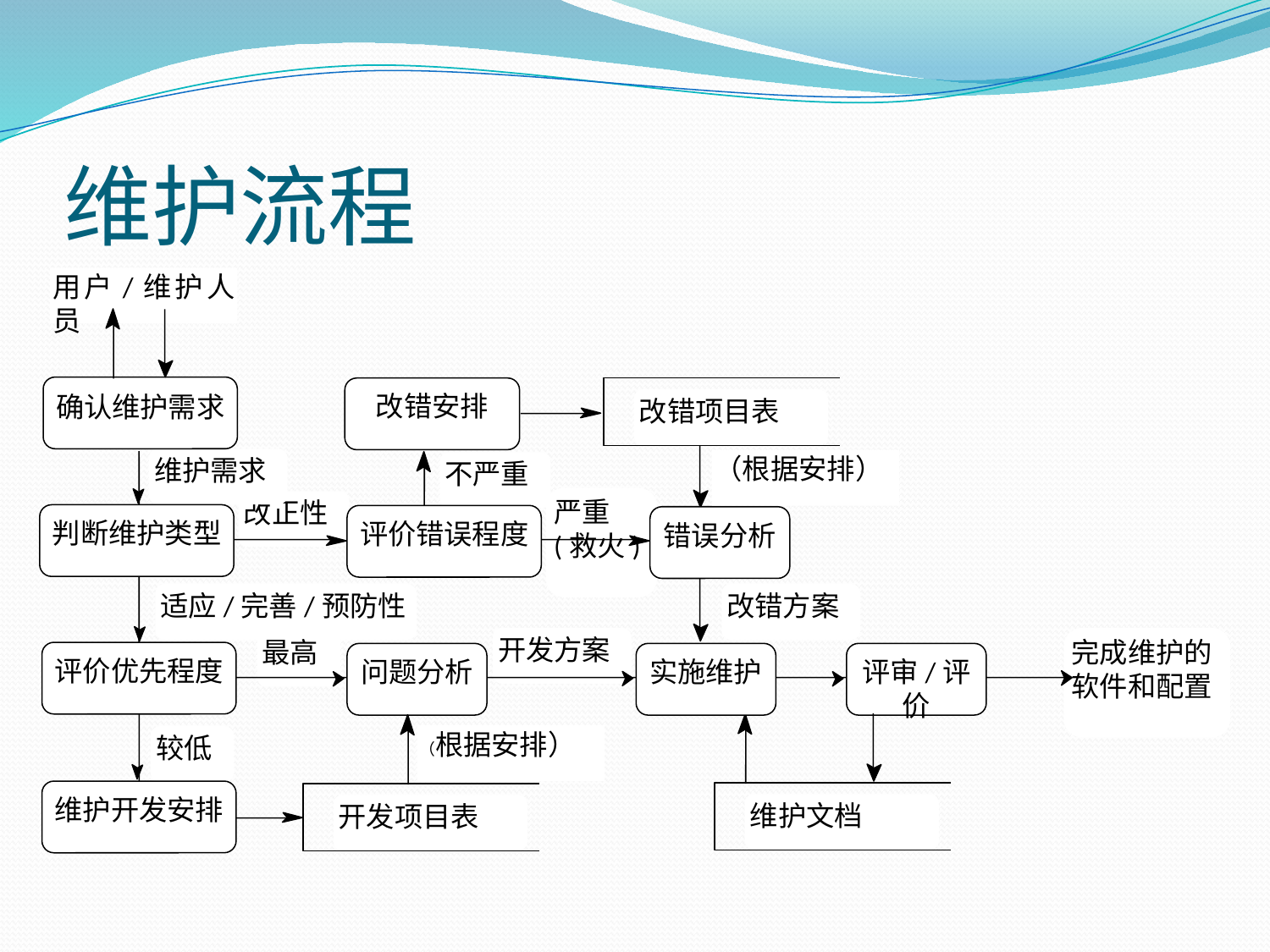

# 维护流程
用户/维护人员

确认维护需求
维护需求

判断维护类型

评价优先程度

维护开发安排
改错安排

改错项目表

不严重

严重
(救火)

改正性
评价错误程度
错误分析

适应/完善/预防性
改错方案

开发方案
最高
问题分析
实施维护
评审/评价

完成维护的
软件和配置

较低

维护文档

开发项目表

（根据安排）
（根据安排）